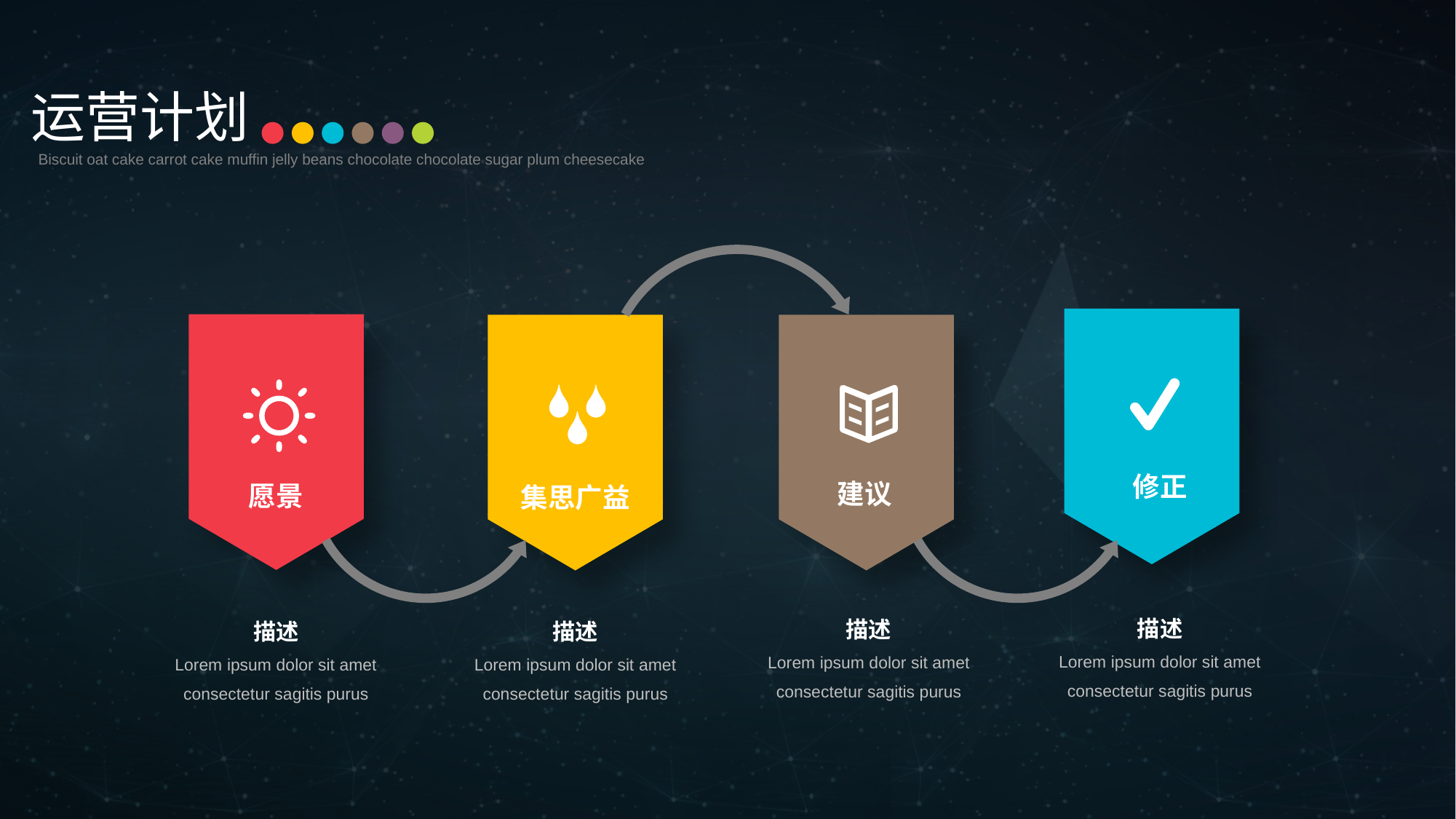

运营计划

Biscuit oat cake carrot cake muffin jelly beans chocolate chocolate sugar plum cheesecake

修正

愿景

集思广益

建议

描述
Lorem ipsum dolor sit amet consectetur sagitis purus
描述
Lorem ipsum dolor sit amet consectetur sagitis purus
描述
Lorem ipsum dolor sit amet consectetur sagitis purus
描述
Lorem ipsum dolor sit amet consectetur sagitis purus